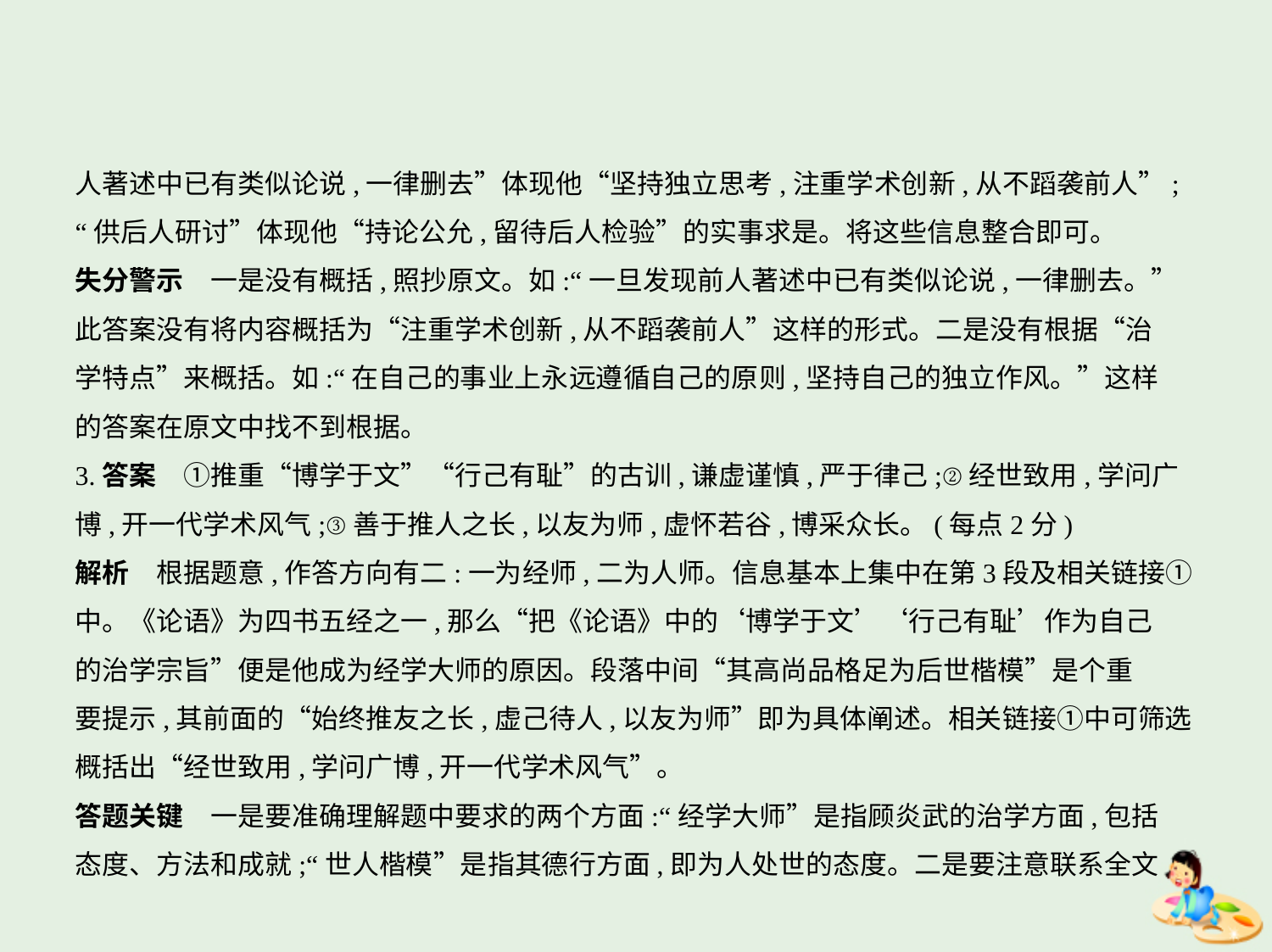

人著述中已有类似论说,一律删去”体现他“坚持独立思考,注重学术创新,从不蹈袭前人”;
“供后人研讨”体现他“持论公允,留待后人检验”的实事求是。将这些信息整合即可。
失分警示　一是没有概括,照抄原文。如:“一旦发现前人著述中已有类似论说,一律删去。”
此答案没有将内容概括为“注重学术创新,从不蹈袭前人”这样的形式。二是没有根据“治
学特点”来概括。如:“在自己的事业上永远遵循自己的原则,坚持自己的独立作风。”这样
的答案在原文中找不到根据。
3.答案　①推重“博学于文”“行己有耻”的古训,谦虚谨慎,严于律己;②经世致用,学问广
博,开一代学术风气;③善于推人之长,以友为师,虚怀若谷,博采众长。(每点2分)
解析　根据题意,作答方向有二:一为经师,二为人师。信息基本上集中在第3段及相关链接①
中。《论语》为四书五经之一,那么“把《论语》中的‘博学于文’‘行己有耻’作为自己
的治学宗旨”便是他成为经学大师的原因。段落中间“其高尚品格足为后世楷模”是个重
要提示,其前面的“始终推友之长,虚己待人,以友为师”即为具体阐述。相关链接①中可筛选
概括出“经世致用,学问广博,开一代学术风气”。
答题关键　一是要准确理解题中要求的两个方面:“经学大师”是指顾炎武的治学方面,包括
态度、方法和成就;“世人楷模”是指其德行方面,即为人处世的态度。二是要注意联系全文